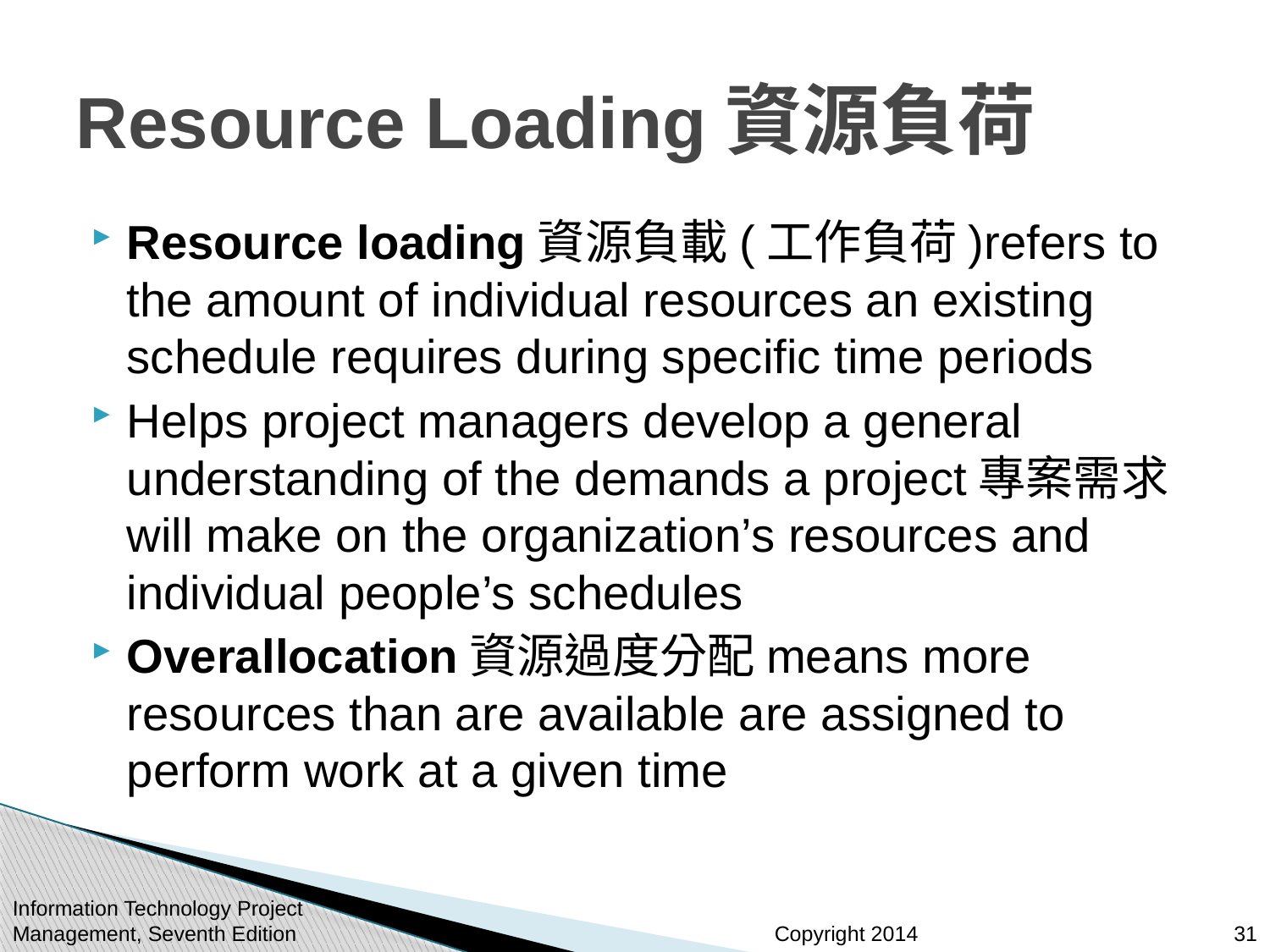

# Resource Loading資源負荷
Resource loading資源負載(工作負荷)refers to the amount of individual resources an existing schedule requires during specific time periods
Helps project managers develop a general understanding of the demands a project專案需求 will make on the organization’s resources and individual people’s schedules
Overallocation資源過度分配means more resources than are available are assigned to perform work at a given time
Information Technology Project Management, Seventh Edition
31